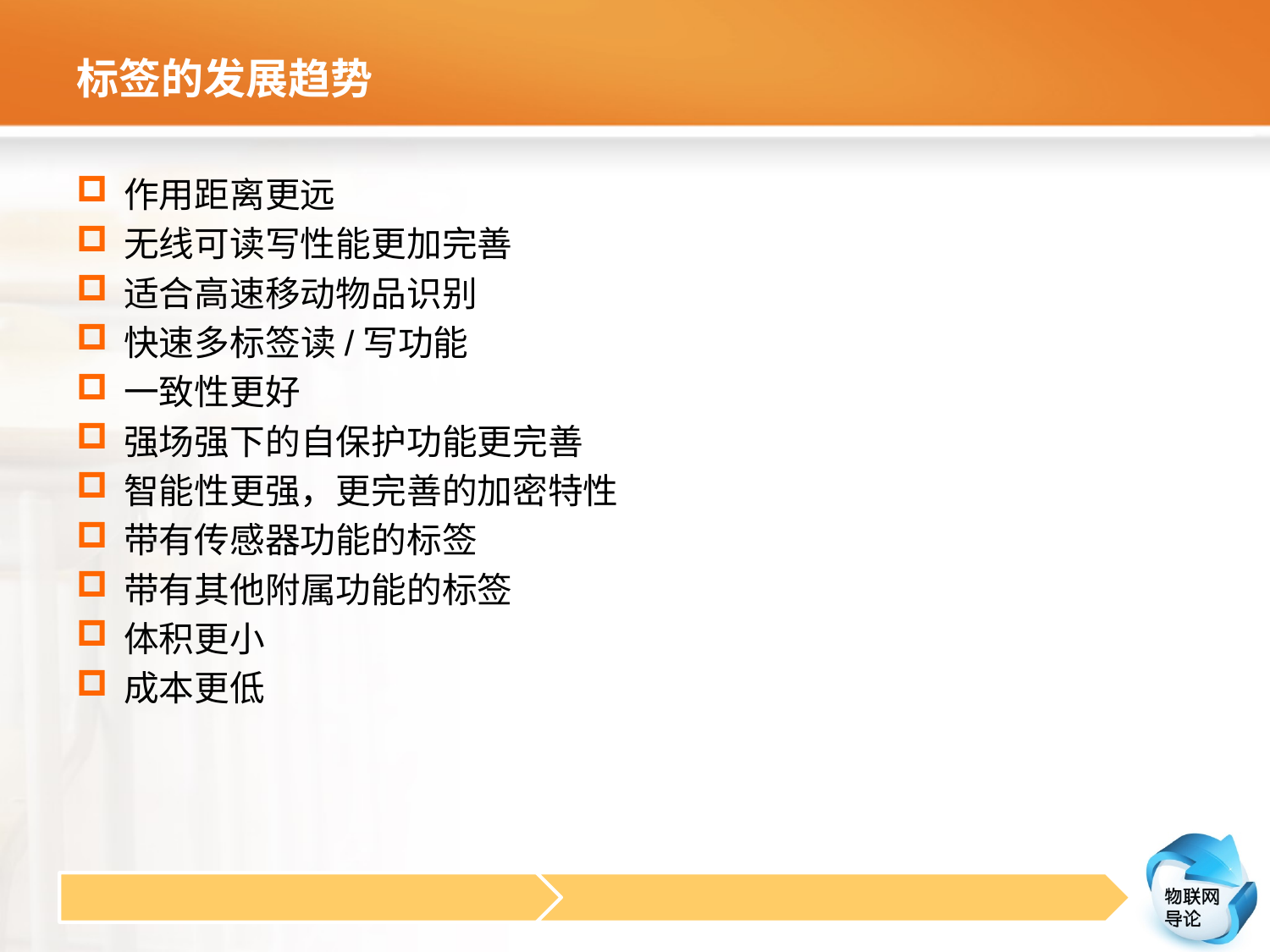

# 标签的发展趋势
作用距离更远
无线可读写性能更加完善
适合高速移动物品识别
快速多标签读/写功能
一致性更好
强场强下的自保护功能更完善
智能性更强，更完善的加密特性
带有传感器功能的标签
带有其他附属功能的标签
体积更小
成本更低